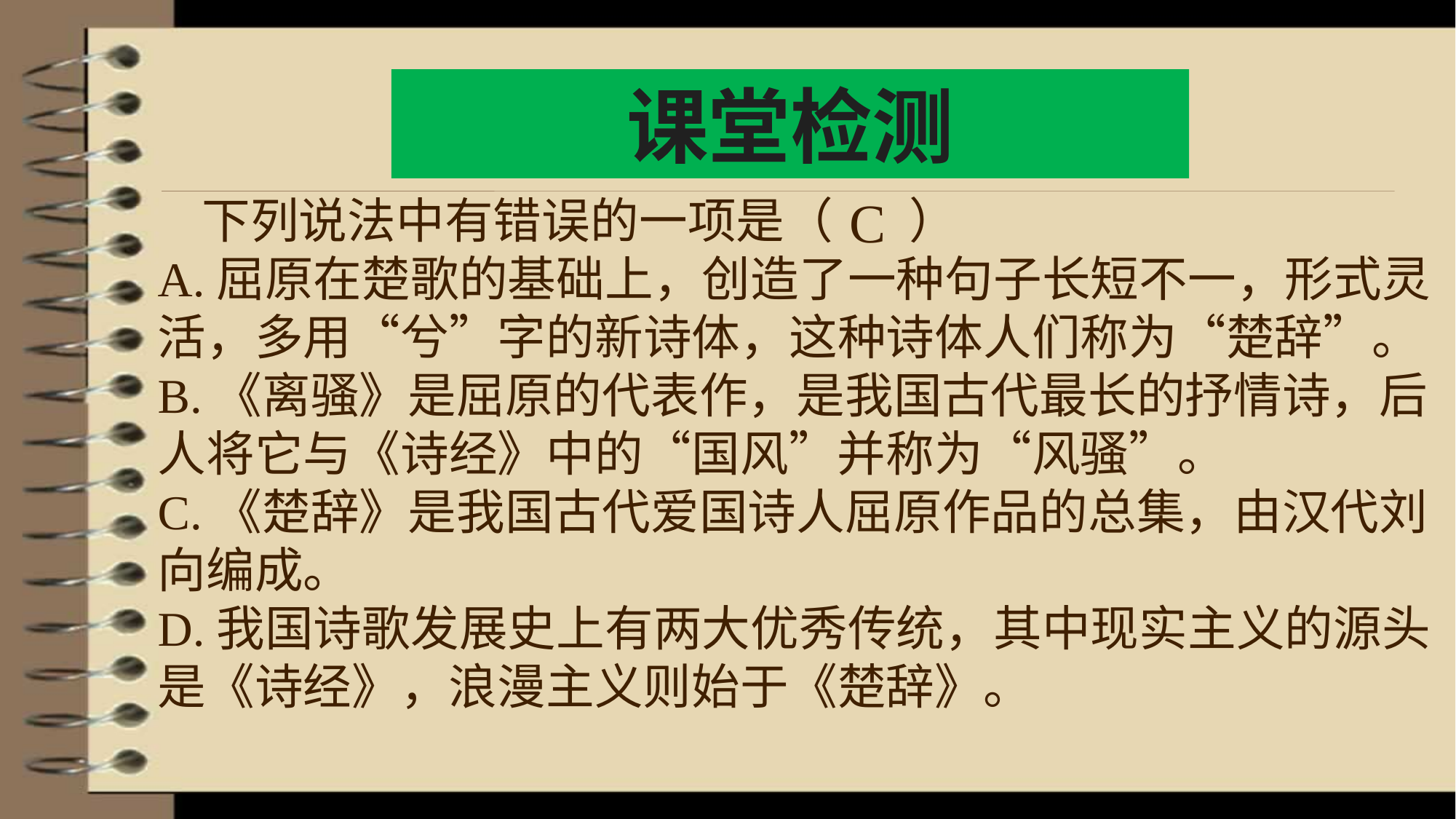

课堂检测
C
   下列说法中有错误的一项是（       ）
A.屈原在楚歌的基础上，创造了一种句子长短不一，形式灵活，多用“兮”字的新诗体，这种诗体人们称为“楚辞”。
B.《离骚》是屈原的代表作，是我国古代最长的抒情诗，后人将它与《诗经》中的“国风”并称为“风骚”。
C.《楚辞》是我国古代爱国诗人屈原作品的总集，由汉代刘向编成。
D.我国诗歌发展史上有两大优秀传统，其中现实主义的源头是《诗经》，浪漫主义则始于《楚辞》。